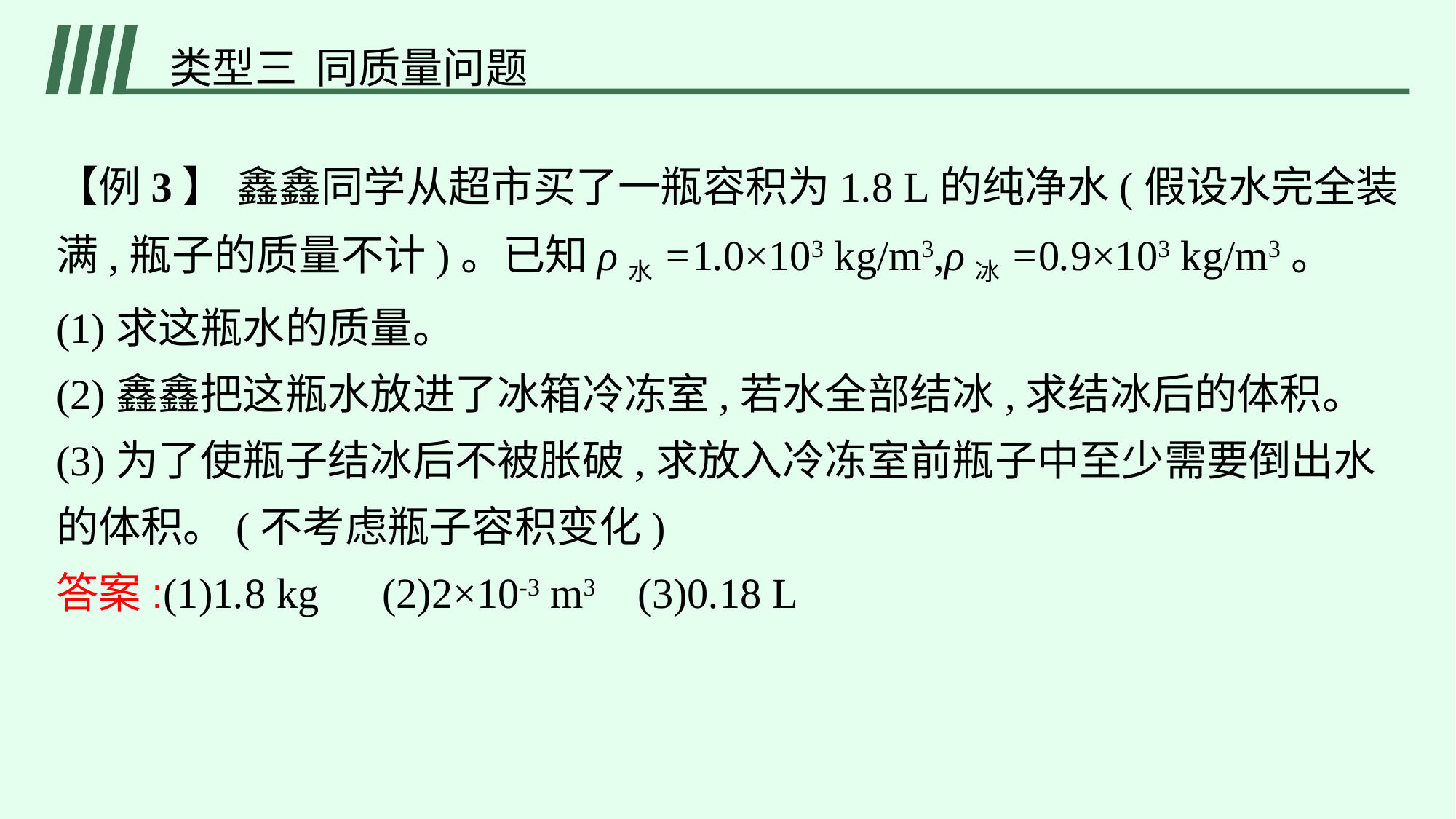

类型三  同质量问题

【例3】 鑫鑫同学从超市买了一瓶容积为1.8 L的纯净水(假设水完全装满,瓶子的质量不计)。已知ρ水=1.0×103 kg/m3,ρ冰=0.9×103 kg/m3。
(1)求这瓶水的质量。
(2)鑫鑫把这瓶水放进了冰箱冷冻室,若水全部结冰,求结冰后的体积。
(3)为了使瓶子结冰后不被胀破,求放入冷冻室前瓶子中至少需要倒出水的体积。(不考虑瓶子容积变化)
答案:(1)1.8 kg　(2)2×10-3 m3    (3)0.18 L